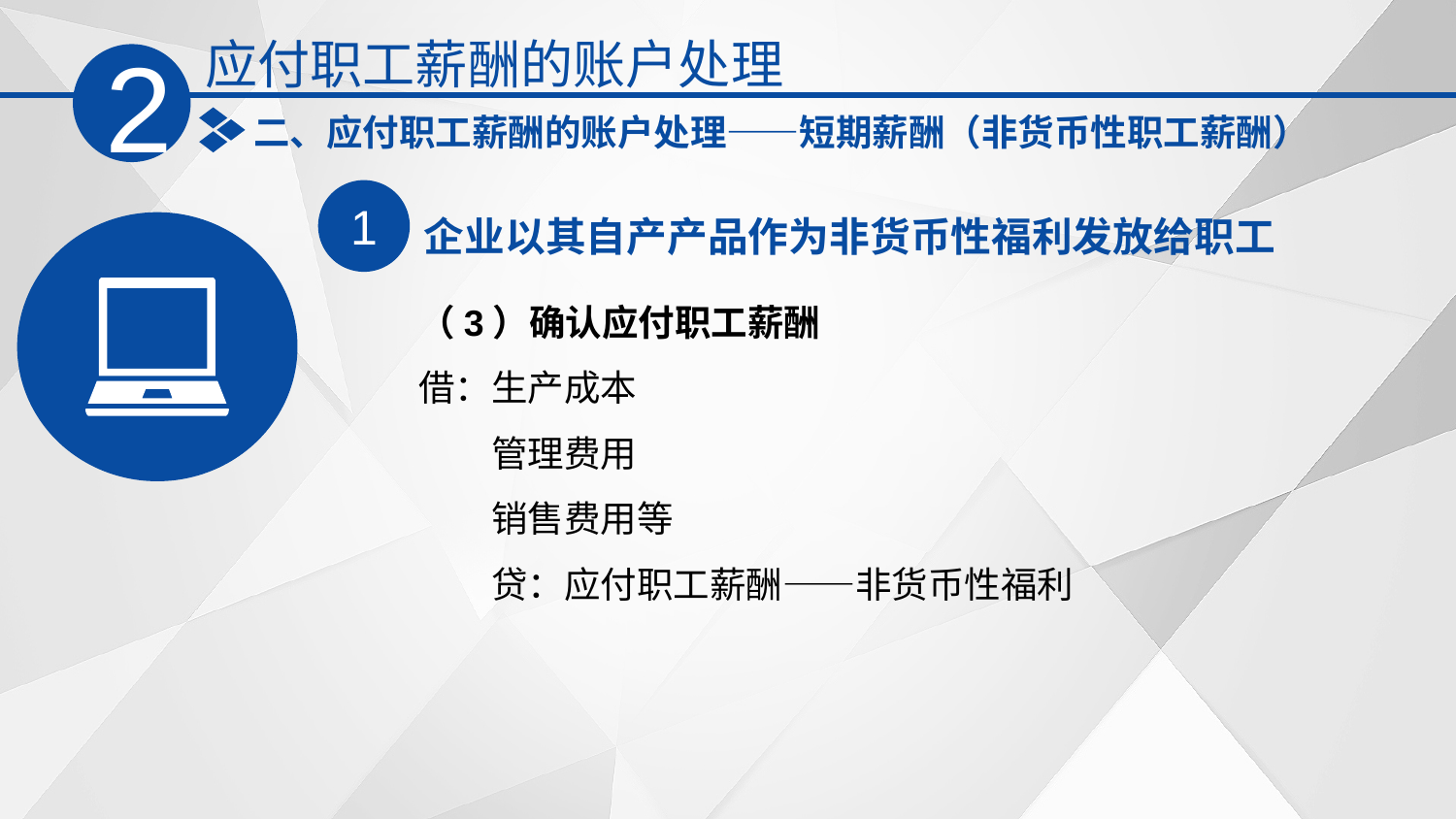

应付职工薪酬的账户处理
2

二、应付职工薪酬的账户处理——短期薪酬（非货币性职工薪酬）

1
企业以其自产产品作为非货币性福利发放给职工

（3）确认应付职工薪酬
借：生产成本
　　管理费用
　　销售费用等
　　贷：应付职工薪酬——非货币性福利